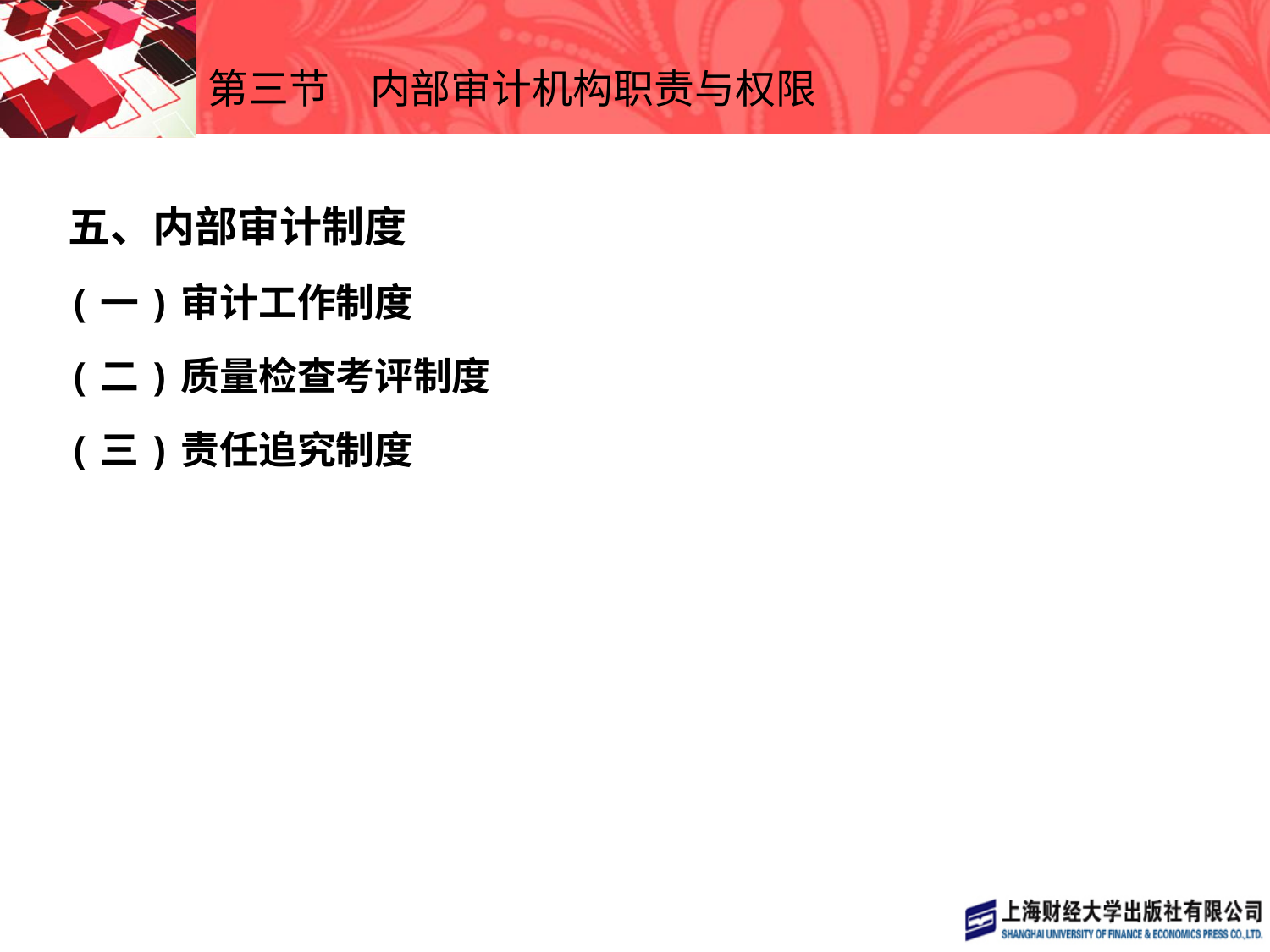

# 第三节　内部审计机构职责与权限
五、内部审计制度
(一)审计工作制度
(二)质量检查考评制度
(三)责任追究制度